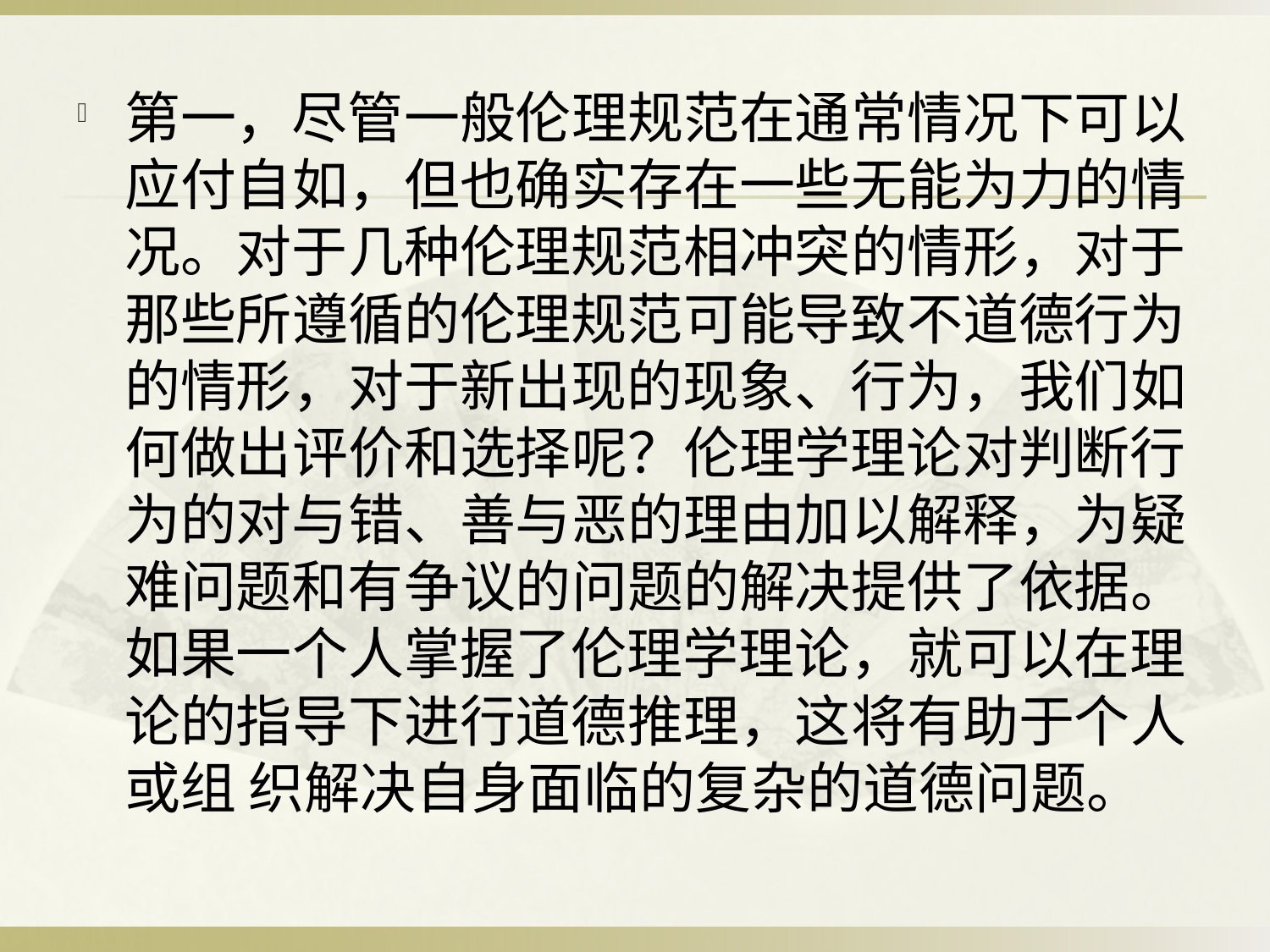

第一，尽管一般伦理规范在通常情况下可以应付自如，但也确实存在一些无能为力的情况。对于几种伦理规范相冲突的情形，对于那些所遵循的伦理规范可能导致不道德行为的情形，对于新出现的现象、行为，我们如何做出评价和选择呢？伦理学理论对判断行为的对与错、善与恶的理由加以解释，为疑难问题和有争议的问题的解决提供了依据。如果一个人掌握了伦理学理论，就可以在理论的指导下进行道德推理，这将有助于个人或组 织解决自身面临的复杂的道德问题。